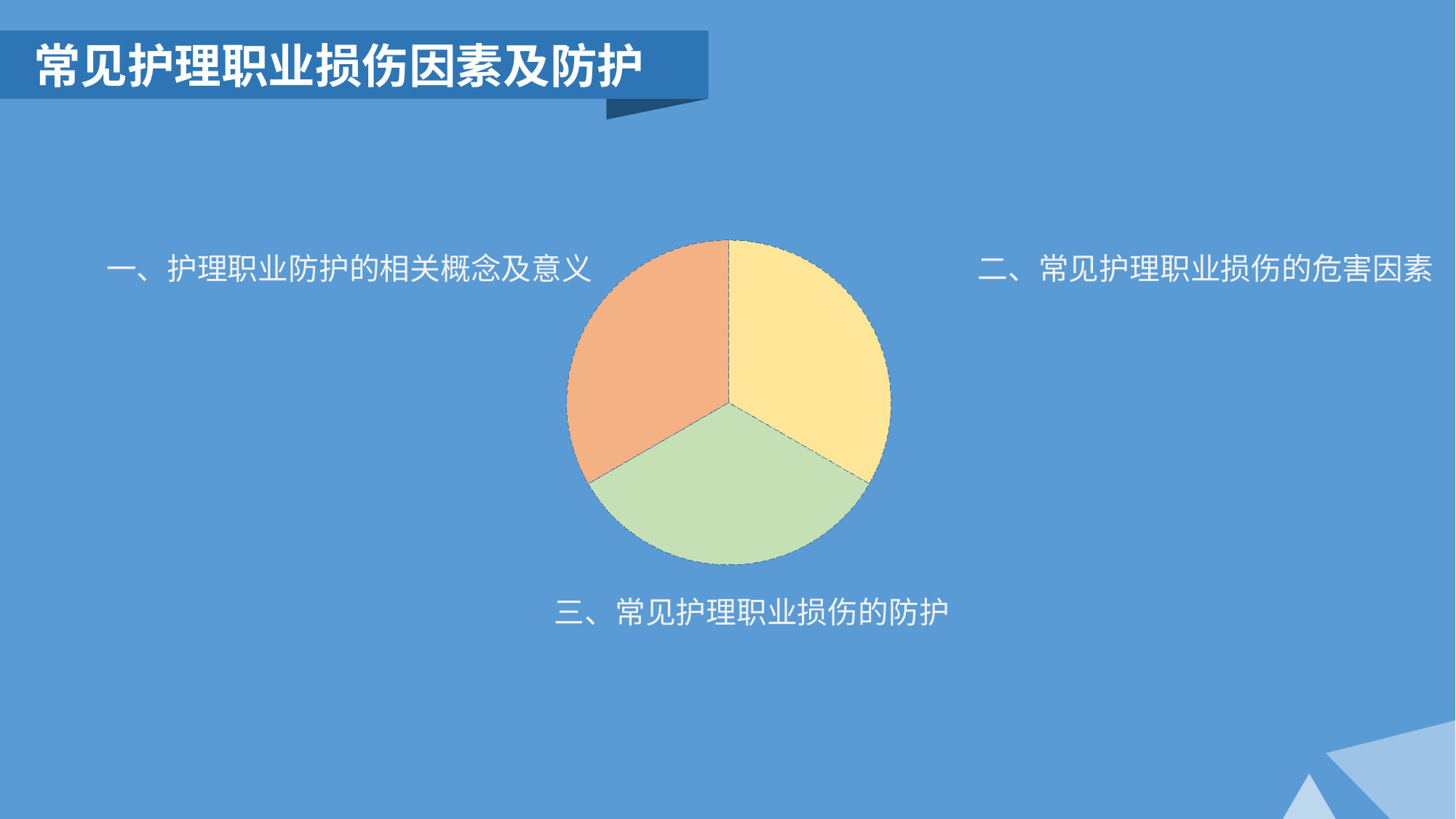

常见护理职业损伤因素及防护

一、护理职业防护的相关概念及意义
二、常见护理职业损伤的危害因素

三、常见护理职业损伤的防护